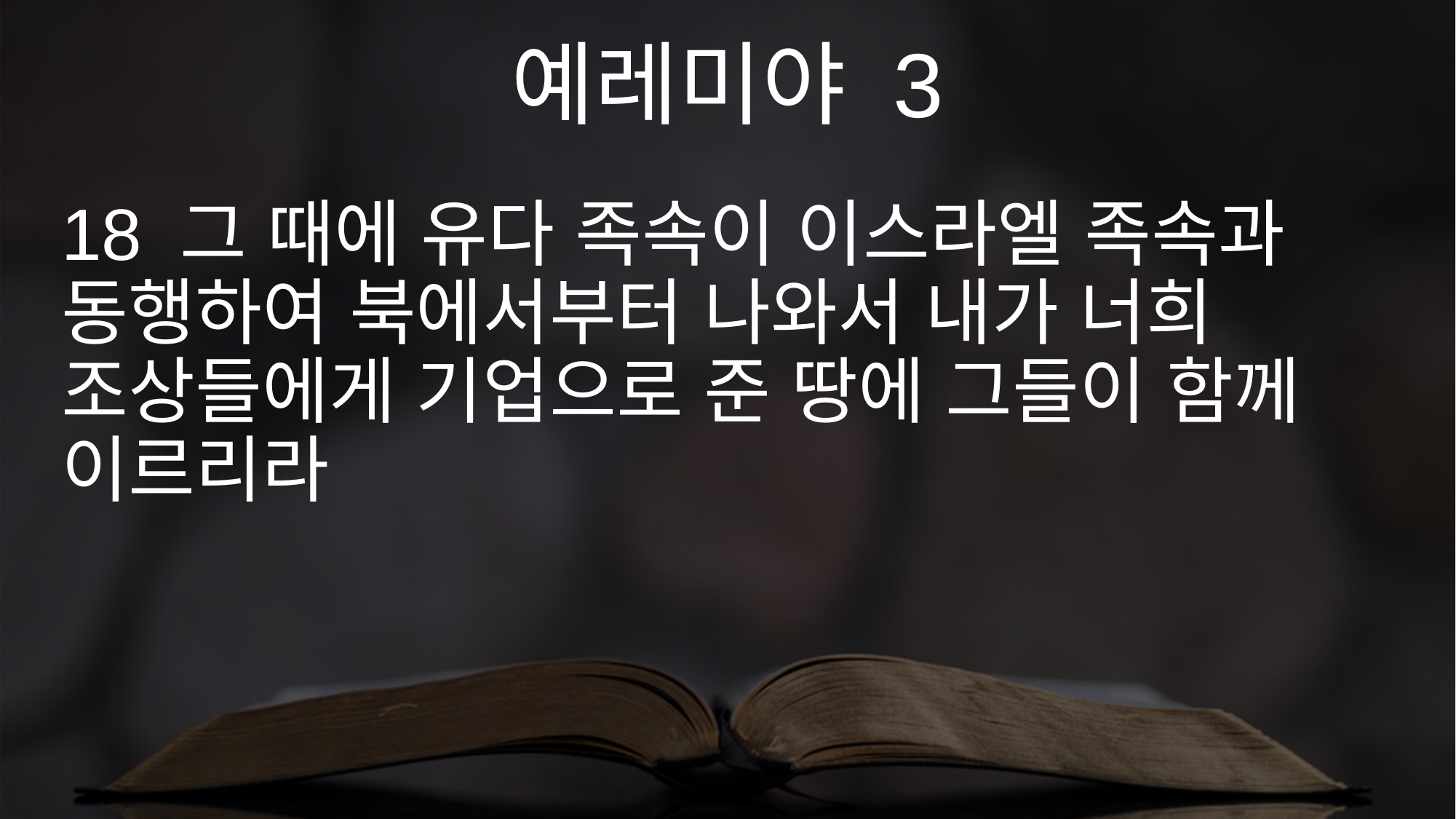

예레미야 3
18 그 때에 유다 족속이 이스라엘 족속과 동행하여 북에서부터 나와서 내가 너희 조상들에게 기업으로 준 땅에 그들이 함께 이르리라